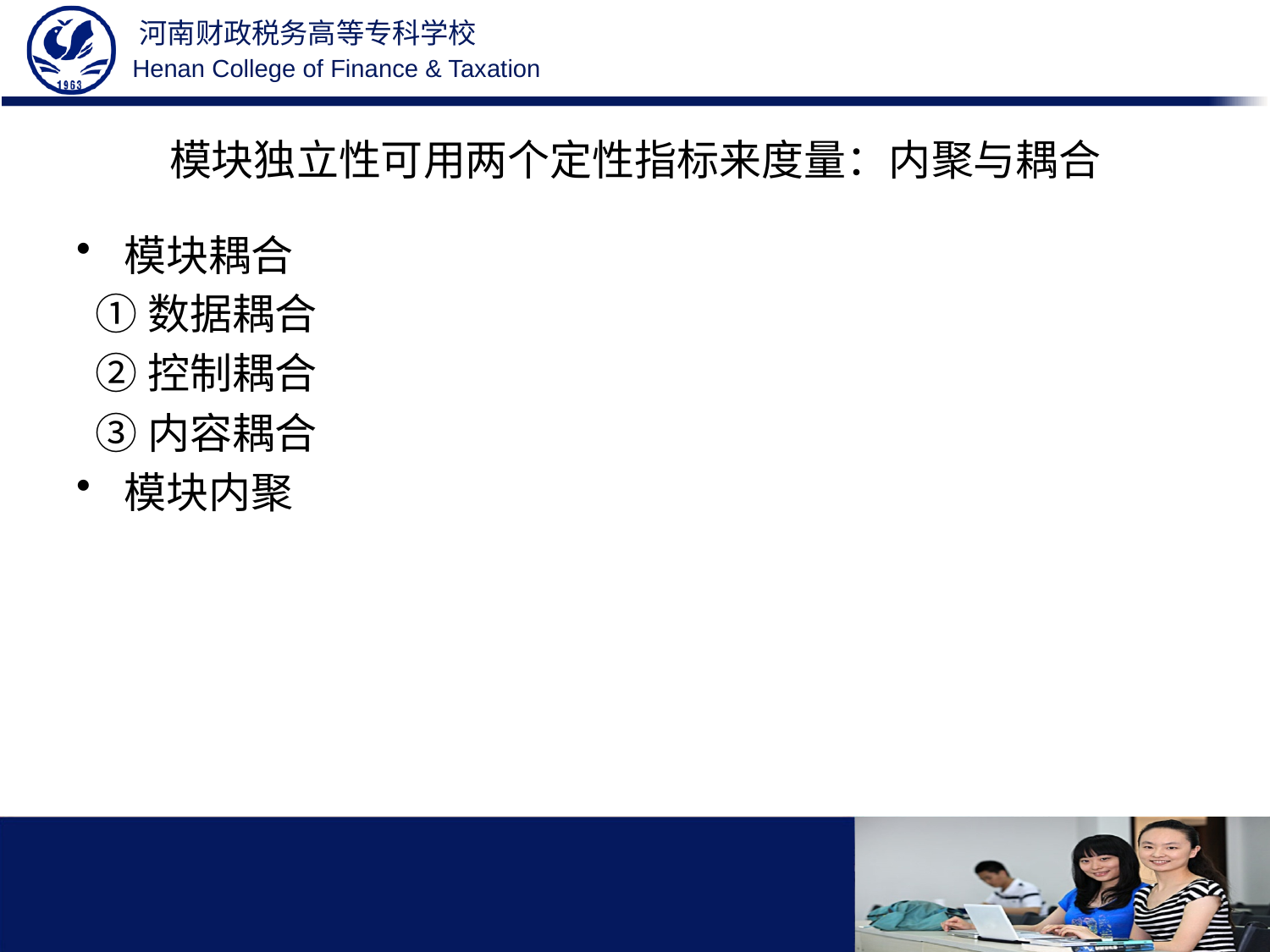

# 模块独立性可用两个定性指标来度量：内聚与耦合
模块耦合
  ①数据耦合
  ②控制耦合
  ③内容耦合
模块内聚